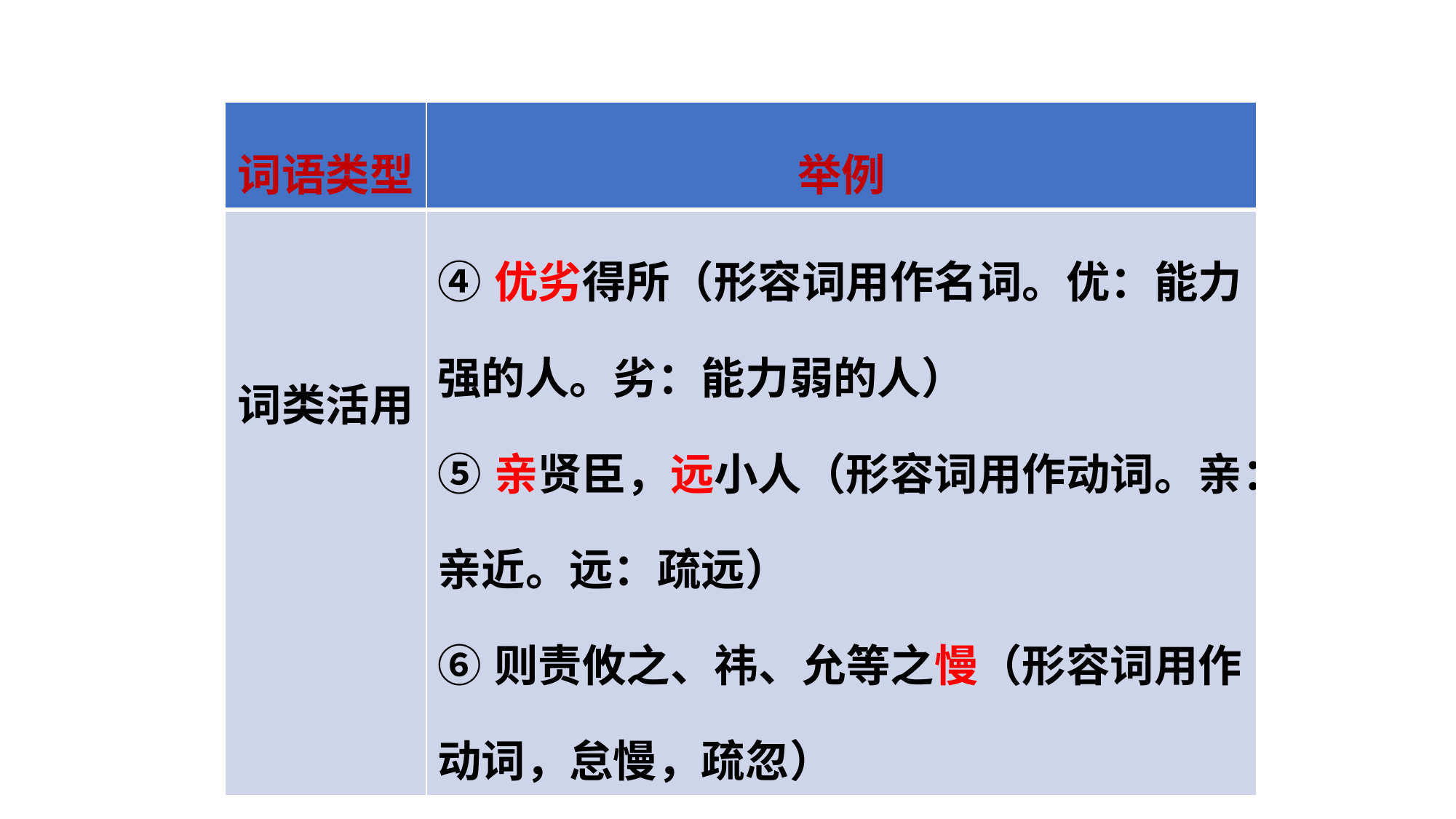

| 词语类型 | 举例 |
| --- | --- |
| 词类活用 | ④优劣得所（形容词用作名词。优：能力强的人。劣：能力弱的人） ⑤亲贤臣，远小人（形容词用作动词。亲：亲近。远：疏远） ⑥则责攸之、祎、允等之慢（形容词用作动词，怠慢，疏忽） |